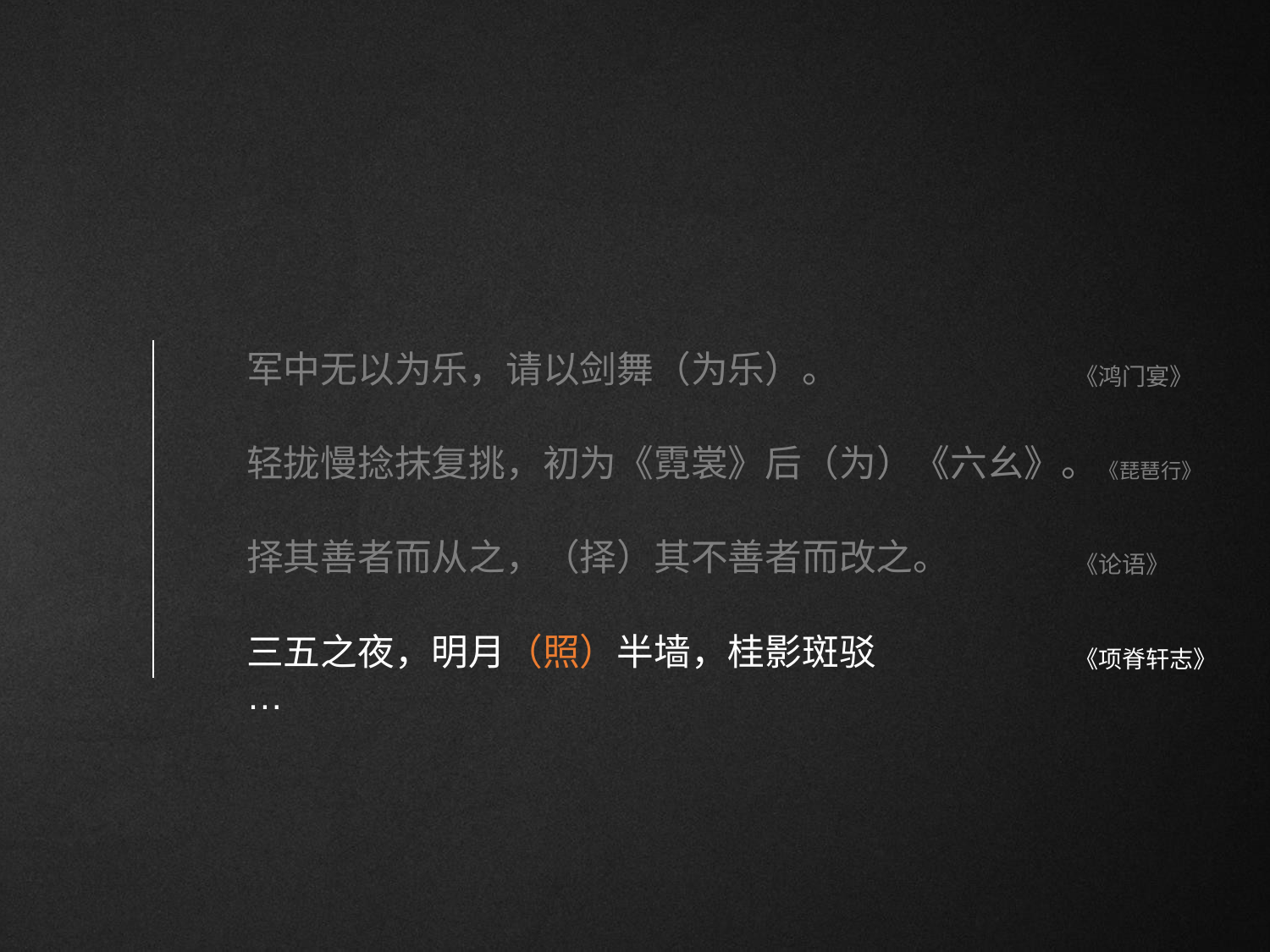

# 军中无以为乐，请以剑舞（为乐）。
《鸿门宴》
轻拢慢捻抹复挑，初为《霓裳》后（为）《六幺》。《琵琶行》
择其善者而从之，（择）其不善者而改之。
《论语》
三五之夜，明月（照）半墙，桂影斑驳…
《项脊轩志》